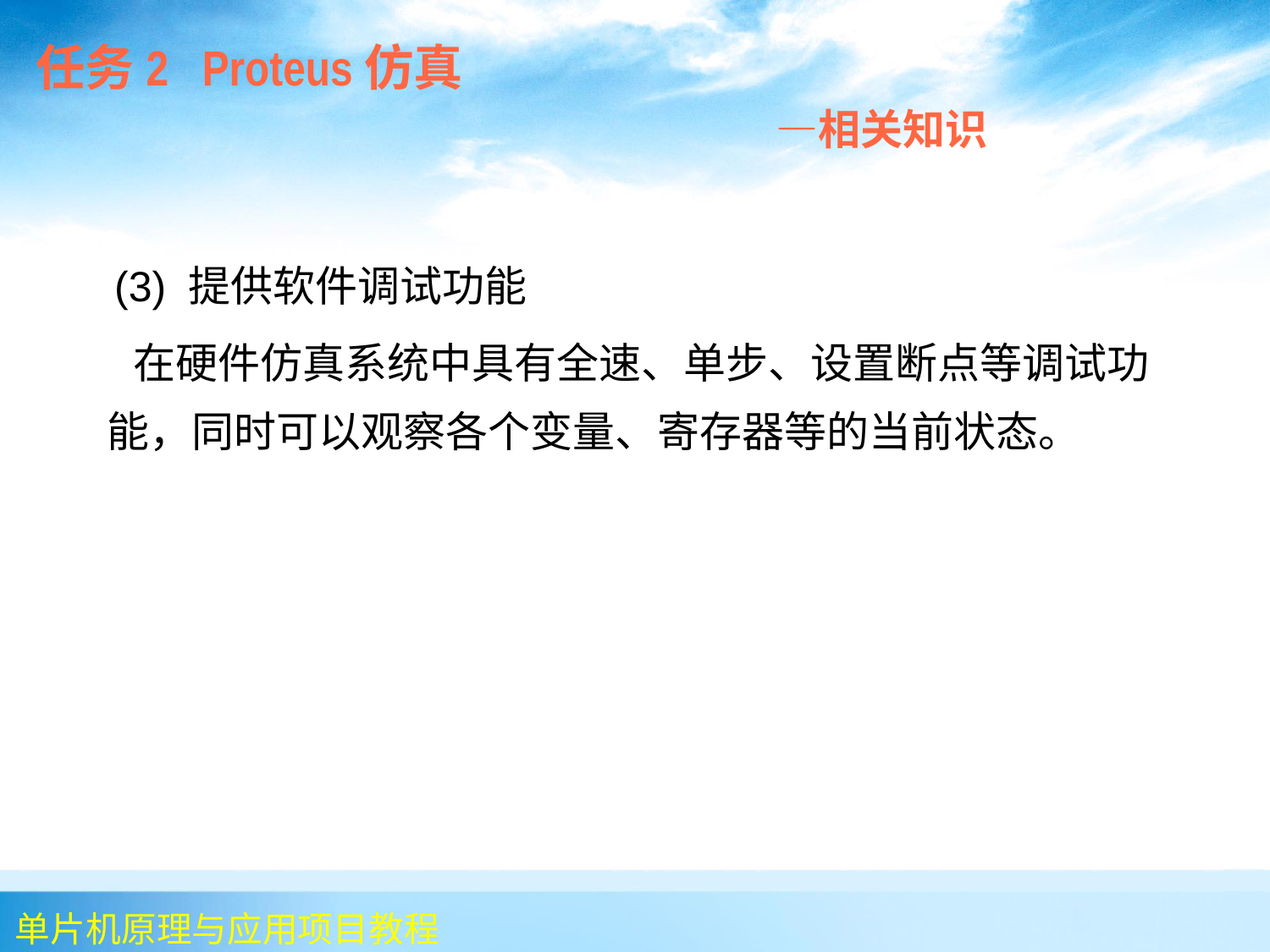

任务2   Proteus仿真
                                                                  —相关知识
     (3) 提供软件调试功能
      在硬件仿真系统中具有全速、单步、设置断点等调试功能，同时可以观察各个变量、寄存器等的当前状态。